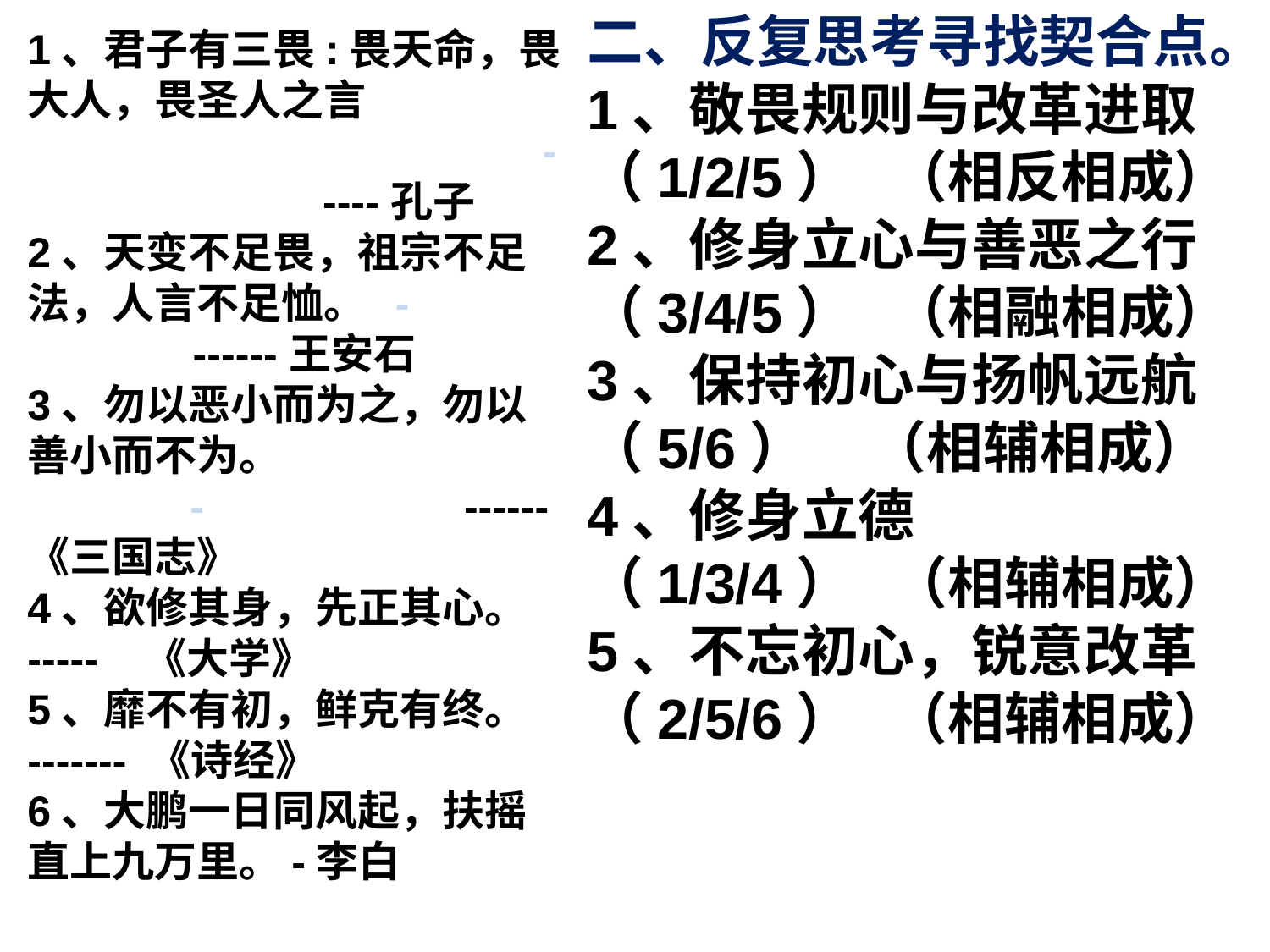

二、反复思考寻找契合点。
1、敬畏规则与改革进取   （1/2/5）   （相反相成）
2、修身立心与善恶之行   （3/4/5）   （相融相成）
3、保持初心与扬帆远航   （5/6）     （相辅相成）
4、修身立德             （1/3/4）   （相辅相成）
5、不忘初心，锐意改革   （2/5/6）   （相辅相成）
1、君子有三畏:畏天命，畏大人，畏圣人之言                                                                          -                          ----孔子
2、天变不足畏，祖宗不足法，人言不足恤。  -                           ------王安石
3、勿以恶小而为之，勿以善小而不为。                                              -                      ------ 《三国志》
4、欲修其身，先正其心。 -----   《大学》
5、靡不有初，鲜克有终。 ------- 《诗经》
6、大鹏一日同风起，扶摇直上九万里。-李白